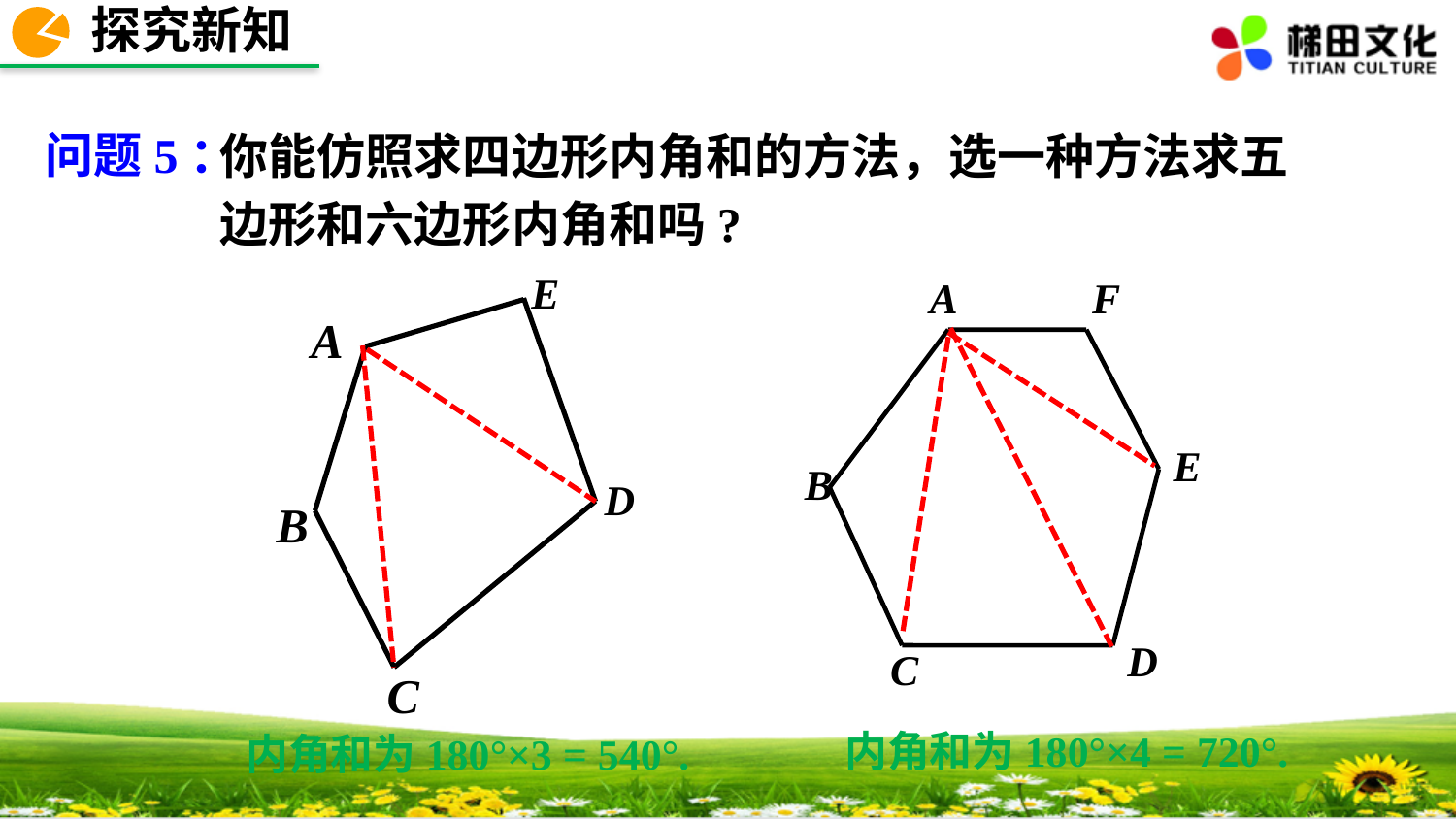

探究新知

问题5：
你能仿照求四边形内角和的方法，选一种方法求五
边形和六边形内角和吗?
E

A

D
B

C
A
F

E
B

D
C

内角和为180°×4 = 720°.
内角和为180°×3 = 540°.